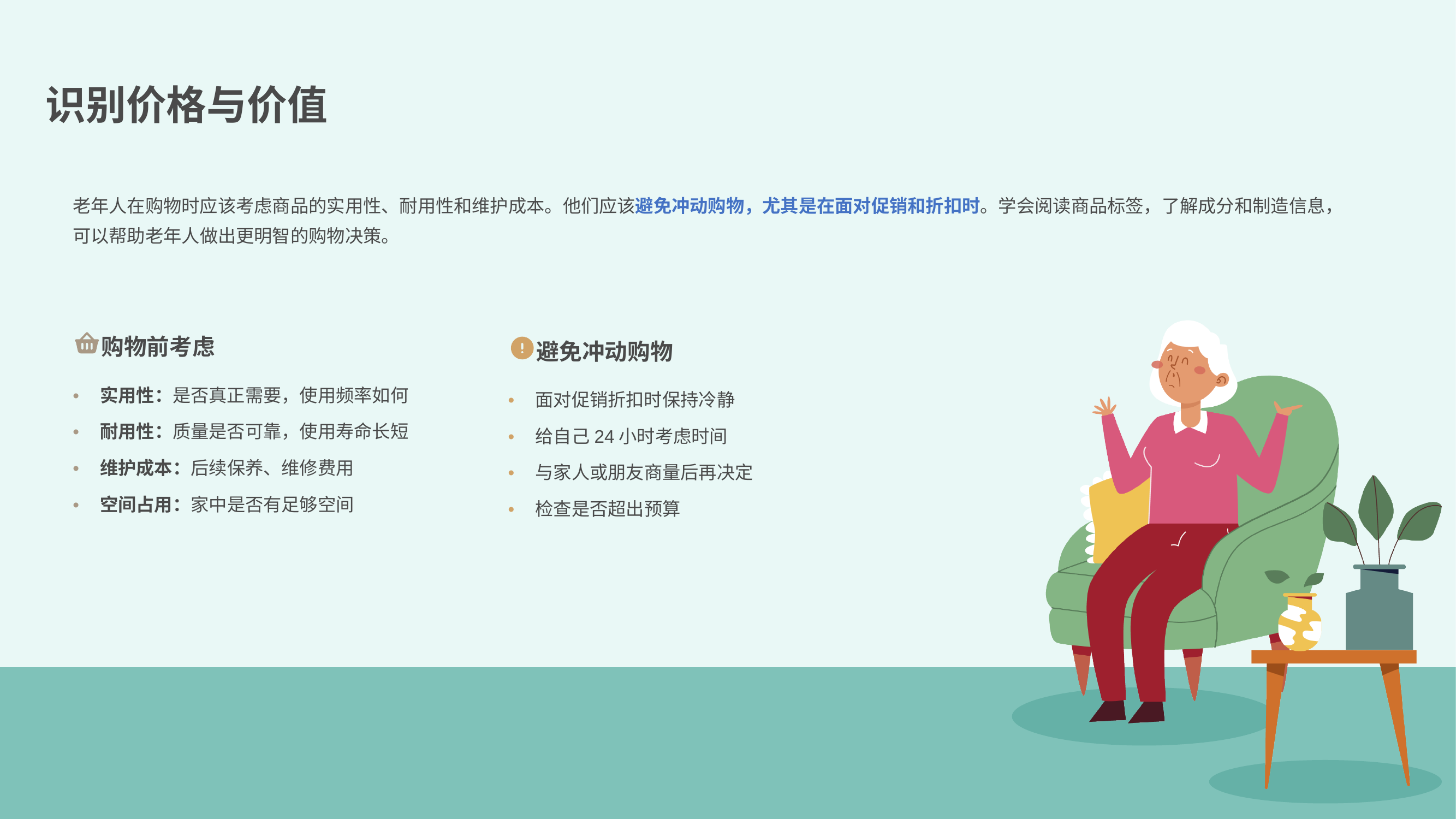

识别价格与价值
老年人在购物时应该考虑商品的实用性、耐用性和维护成本。他们应该避免冲动购物，尤其是在面对促销和折扣时。学会阅读商品标签，了解成分和制造信息，可以帮助老年人做出更明智的购物决策。
购物前考虑

避免冲动购物

•
实用性：是否真正需要，使用频率如何
•
面对促销折扣时保持冷静
•
耐用性：质量是否可靠，使用寿命长短
•
给自己24小时考虑时间
•
维护成本：后续保养、维修费用
•
与家人或朋友商量后再决定
•
空间占用：家中是否有足够空间
•
检查是否超出预算